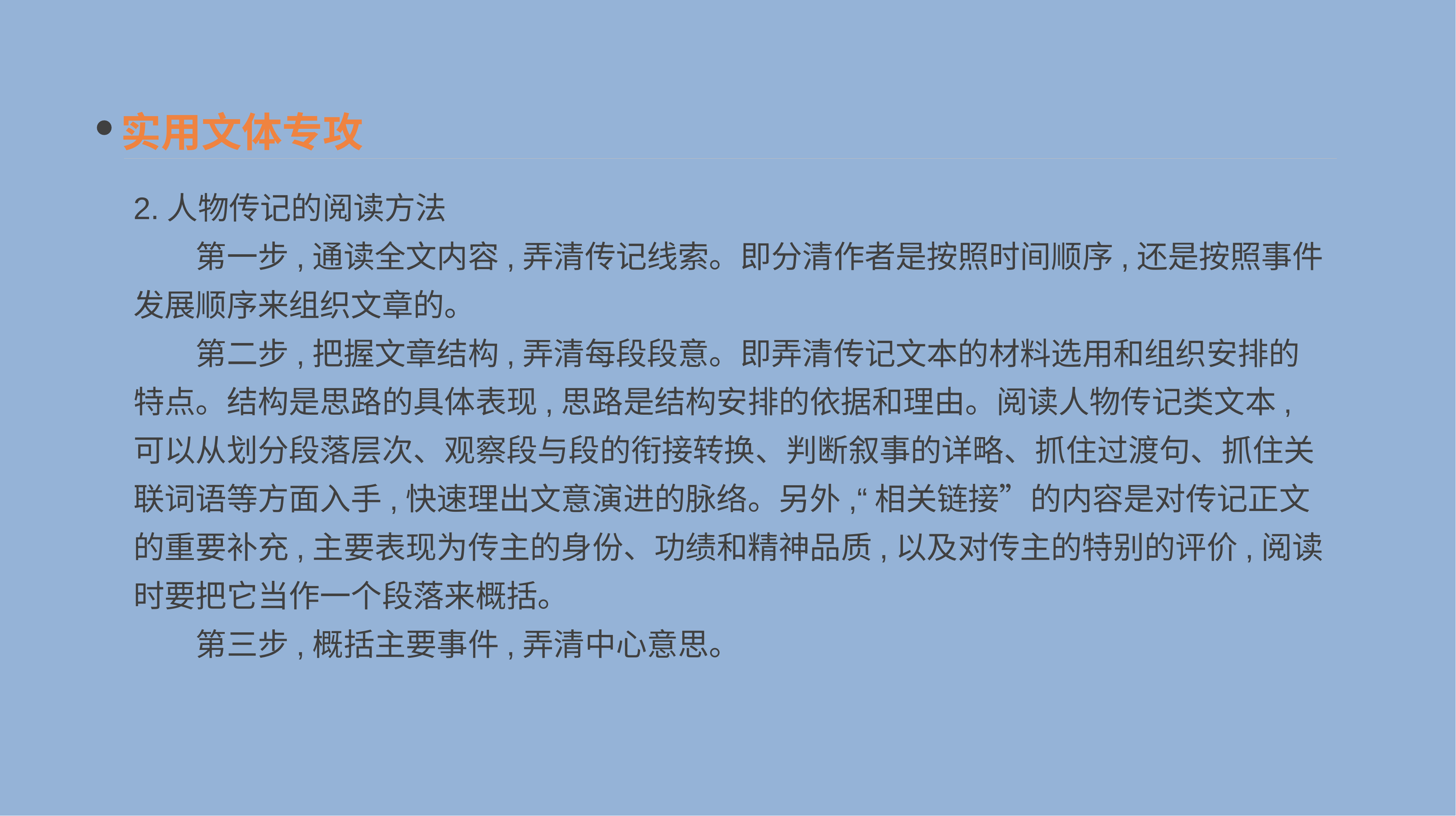

实用文体专攻

2.人物传记的阅读方法
　　第一步,通读全文内容,弄清传记线索。即分清作者是按照时间顺序,还是按照事件发展顺序来组织文章的。
　　第二步,把握文章结构,弄清每段段意。即弄清传记文本的材料选用和组织安排的特点。结构是思路的具体表现,思路是结构安排的依据和理由。阅读人物传记类文本,可以从划分段落层次、观察段与段的衔接转换、判断叙事的详略、抓住过渡句、抓住关联词语等方面入手,快速理出文意演进的脉络。另外,“相关链接”的内容是对传记正文的重要补充,主要表现为传主的身份、功绩和精神品质,以及对传主的特别的评价,阅读时要把它当作一个段落来概括。
　　第三步,概括主要事件,弄清中心意思。